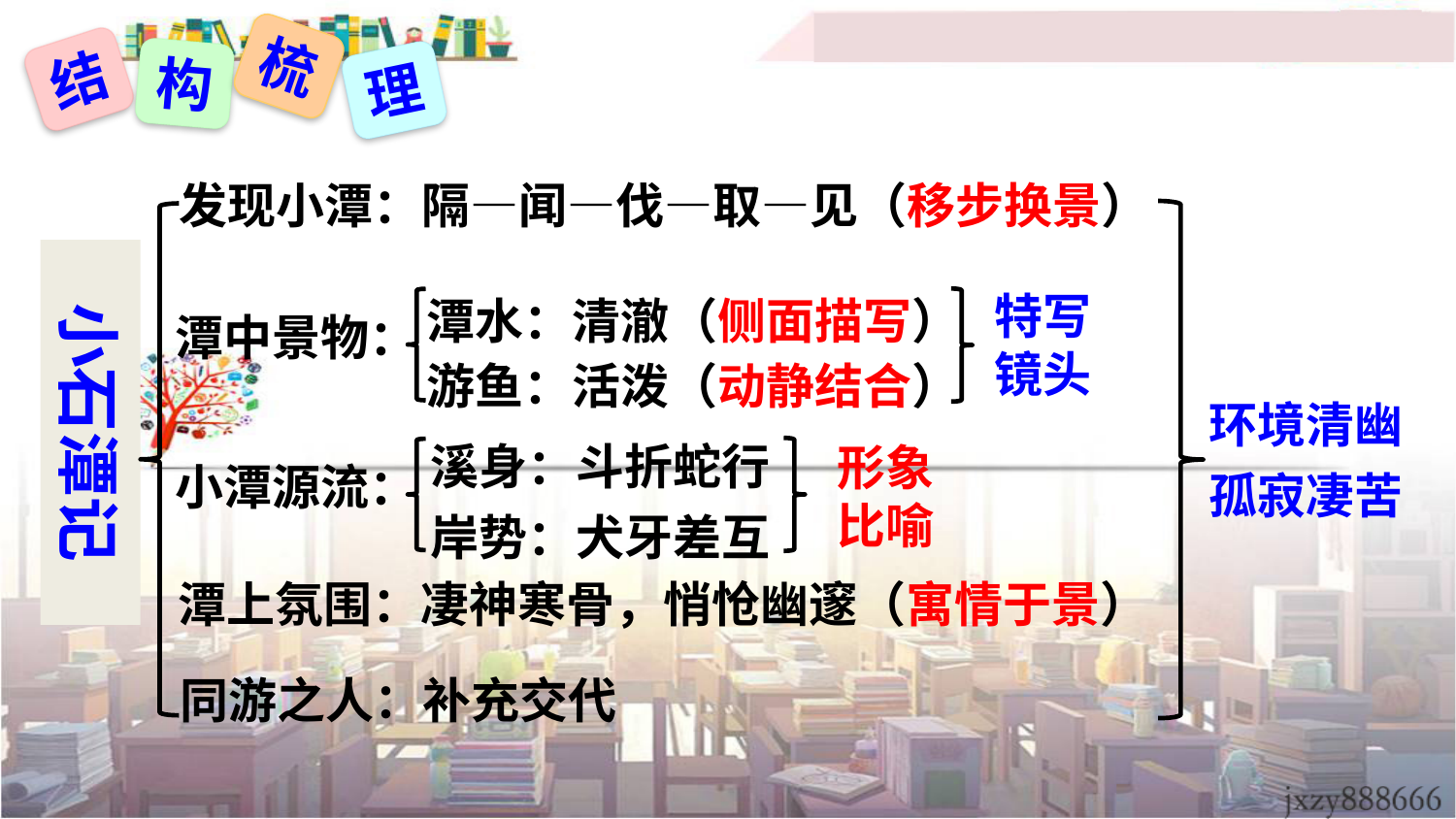

梳
结
构
理
发现小潭：隔—闻—伐—取—见（移步换景）

小石潭记
潭水：清澈（侧面描写）
游鱼：活泼（动静结合）
特写镜头

潭中景物：
环境清幽
孤寂凄苦
溪身：斗折蛇行
岸势：犬牙差互
形象比喻

小潭源流：
潭上氛围：凄神寒骨，悄怆幽邃（寓情于景）
同游之人：补充交代